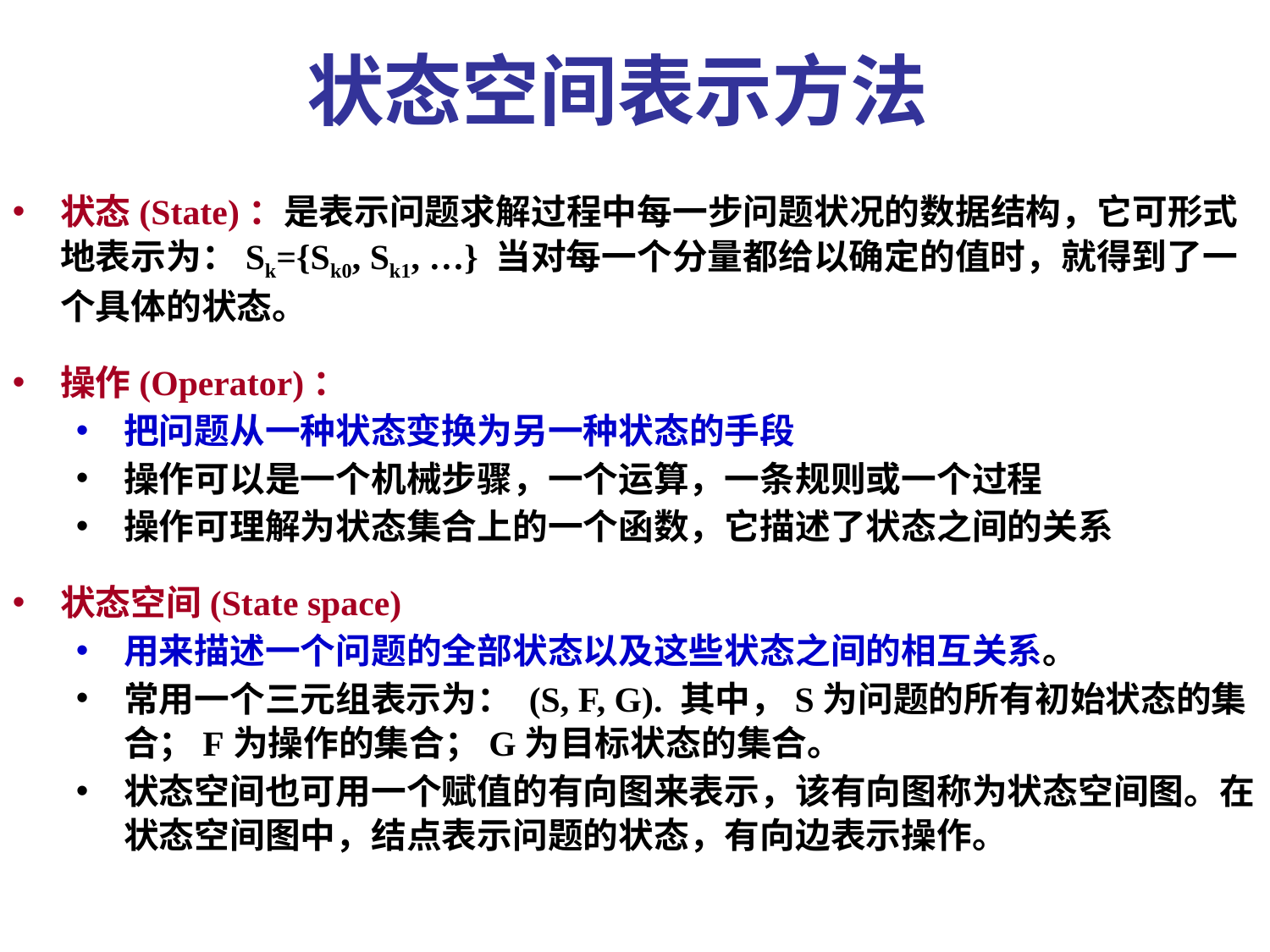

状态空间表示方法
状态(State)：是表示问题求解过程中每一步问题状况的数据结构，它可形式地表示为：Sk={Sk0, Sk1, …} 当对每一个分量都给以确定的值时，就得到了一个具体的状态。
操作(Operator)：
把问题从一种状态变换为另一种状态的手段
操作可以是一个机械步骤，一个运算，一条规则或一个过程
操作可理解为状态集合上的一个函数，它描述了状态之间的关系
状态空间(State space)
用来描述一个问题的全部状态以及这些状态之间的相互关系。
常用一个三元组表示为： (S, F, G). 其中，S为问题的所有初始状态的集合；F为操作的集合；G为目标状态的集合。
状态空间也可用一个赋值的有向图来表示，该有向图称为状态空间图。在状态空间图中，结点表示问题的状态，有向边表示操作。